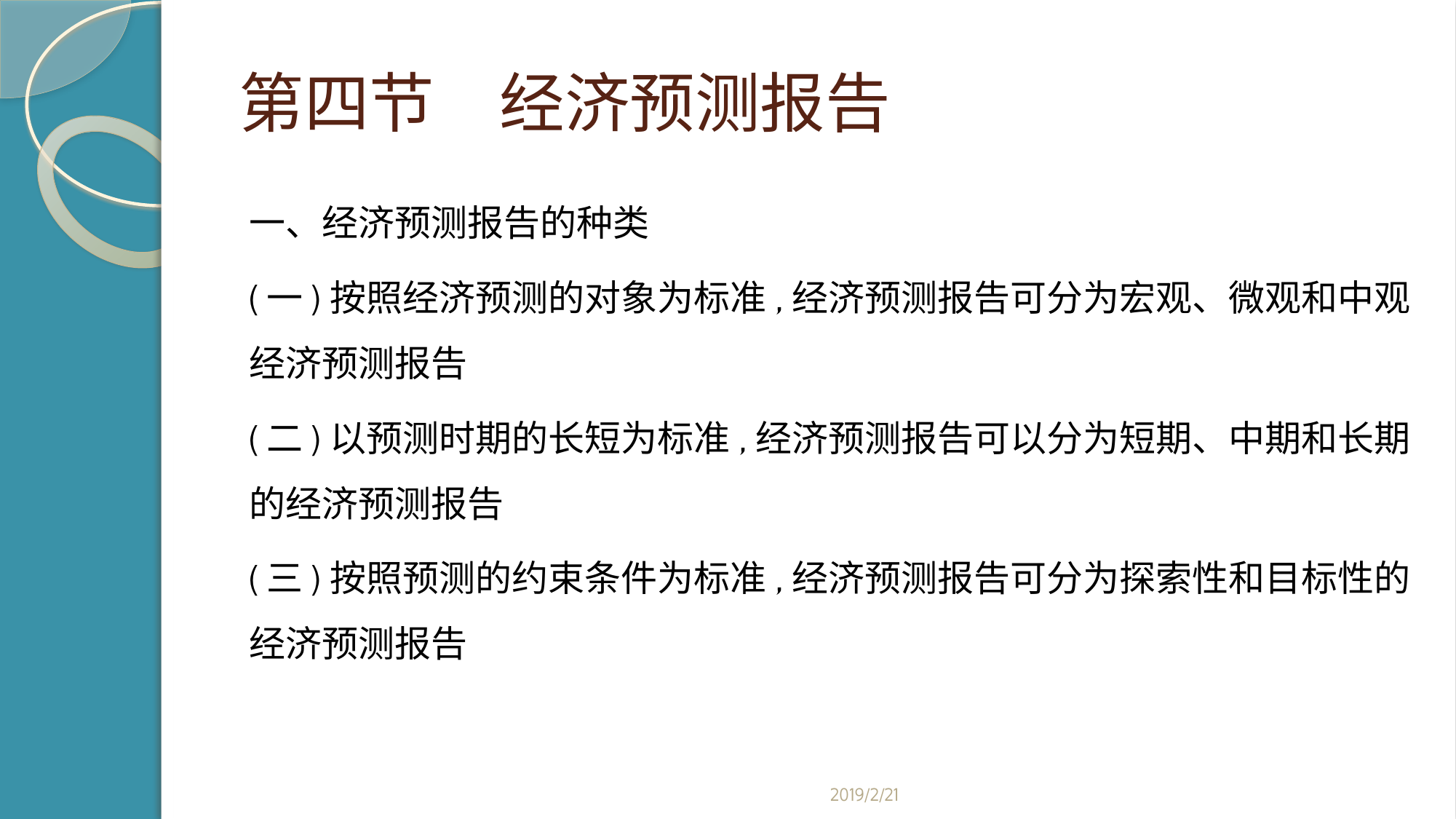

# 第四节　经济预测报告
一、经济预测报告的种类
(一)按照经济预测的对象为标准,经济预测报告可分为宏观、微观和中观经济预测报告
(二)以预测时期的长短为标准,经济预测报告可以分为短期、中期和长期的经济预测报告
(三)按照预测的约束条件为标准,经济预测报告可分为探索性和目标性的经济预测报告

2019/2/21